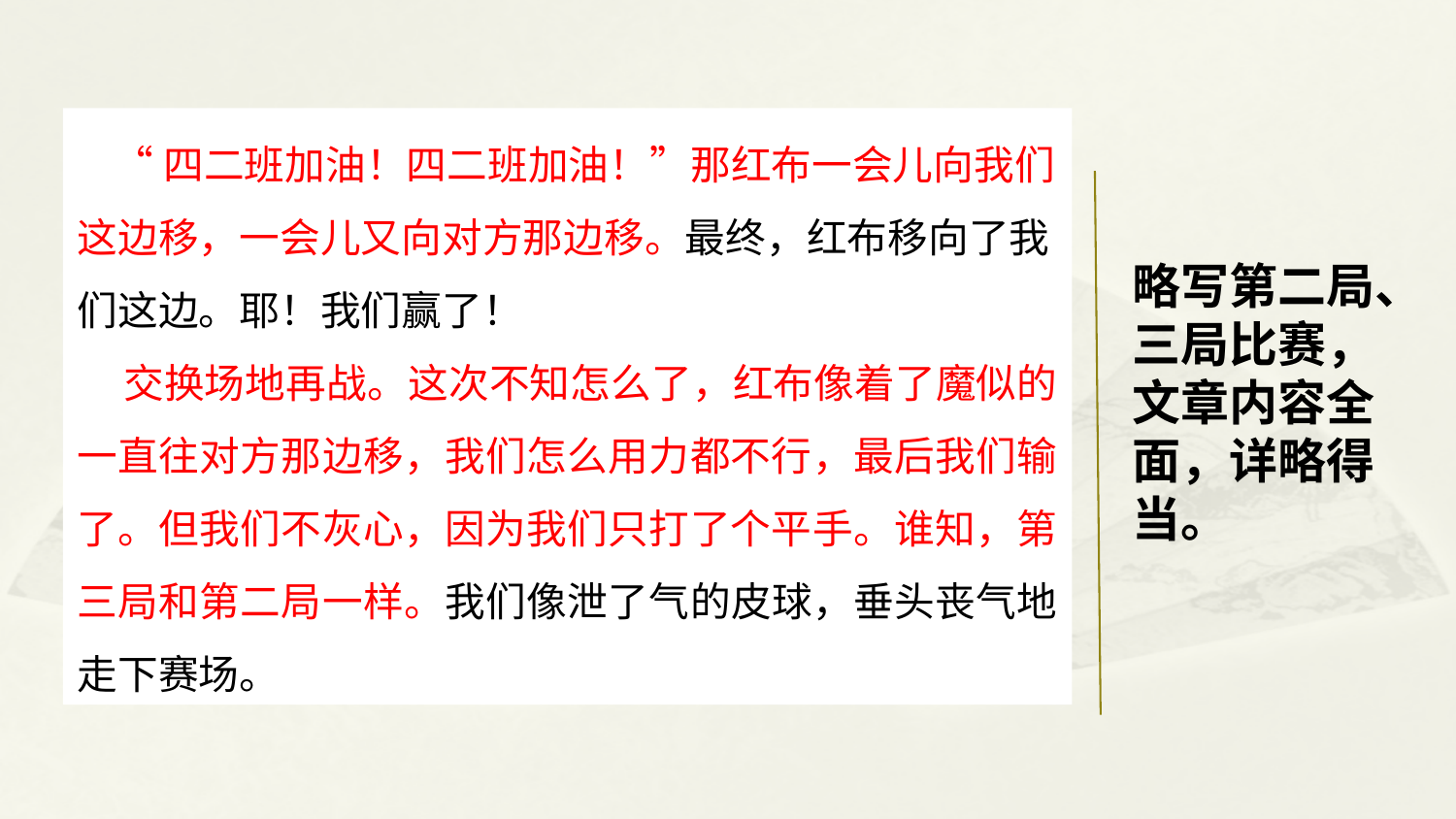

“四二班加油！四二班加油！”那红布一会儿向我们这边移，一会儿又向对方那边移。最终，红布移向了我们这边。耶！我们赢了！
    交换场地再战。这次不知怎么了，红布像着了魔似的一直往对方那边移，我们怎么用力都不行，最后我们输了。但我们不灰心，因为我们只打了个平手。谁知，第三局和第二局一样。我们像泄了气的皮球，垂头丧气地走下赛场。
略写第二局、三局比赛，文章内容全面，详略得当。